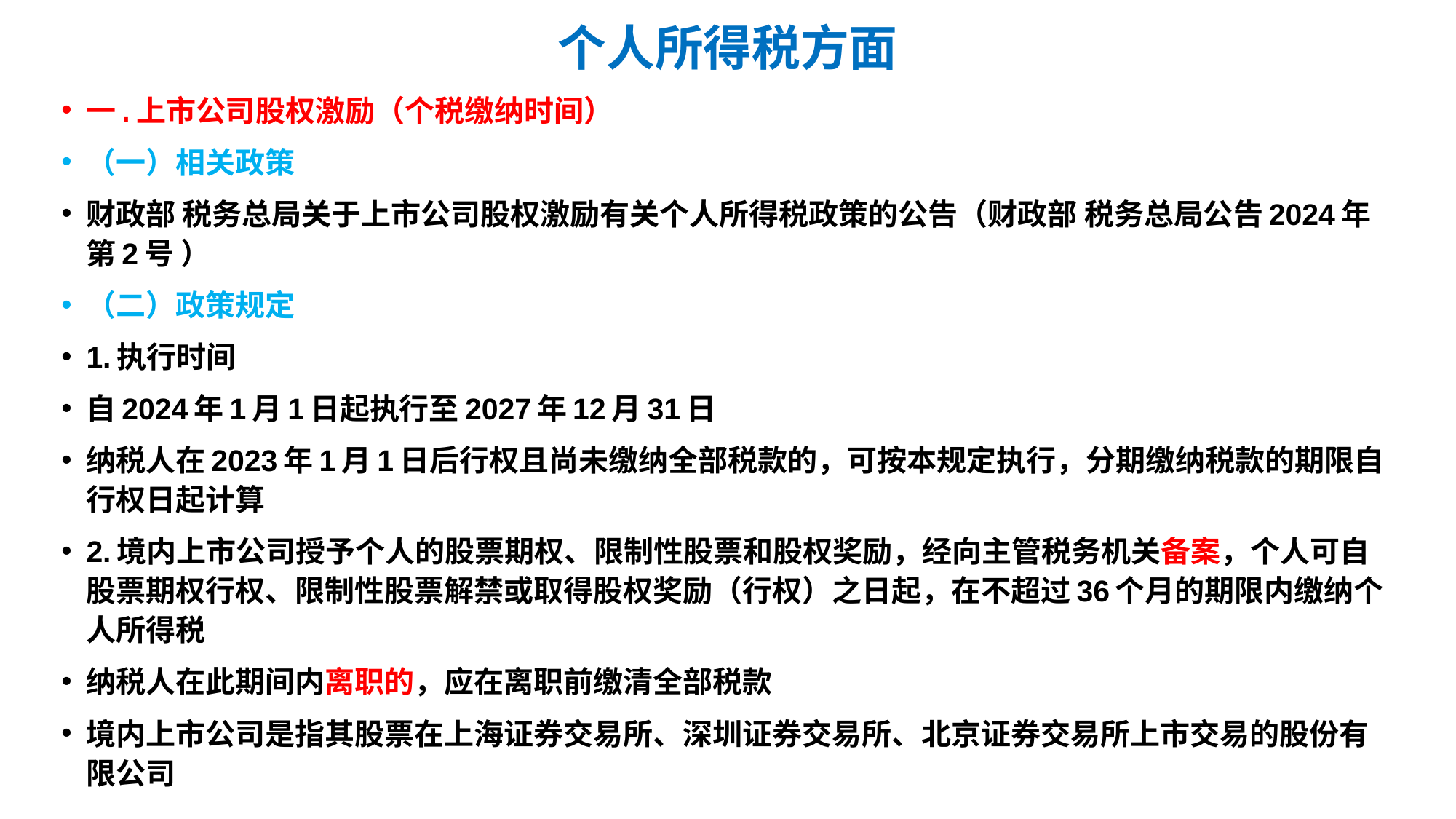

# 个人所得税方面
一.上市公司股权激励（个税缴纳时间）
（一）相关政策
财政部 税务总局关于上市公司股权激励有关个人所得税政策的公告（财政部 税务总局公告2024年第2号 ）
（二）政策规定
1.执行时间
自2024年1月1日起执行至2027年12月31日
纳税人在2023年1月1日后行权且尚未缴纳全部税款的，可按本规定执行，分期缴纳税款的期限自行权日起计算
2.境内上市公司授予个人的股票期权、限制性股票和股权奖励，经向主管税务机关备案，个人可自股票期权行权、限制性股票解禁或取得股权奖励（行权）之日起，在不超过36个月的期限内缴纳个人所得税
纳税人在此期间内离职的，应在离职前缴清全部税款
境内上市公司是指其股票在上海证券交易所、深圳证券交易所、北京证券交易所上市交易的股份有限公司